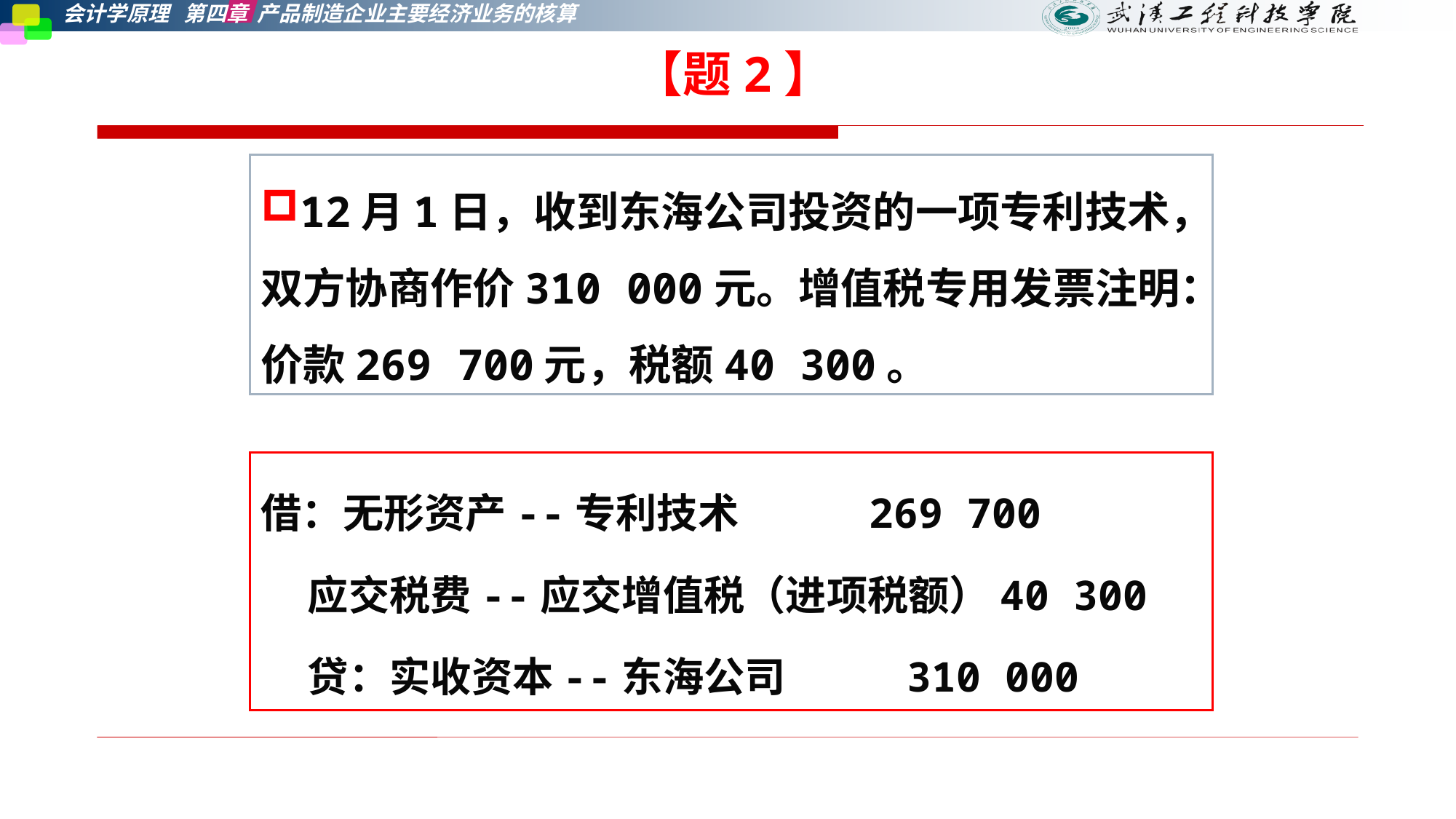

【题2】
12月1日，收到东海公司投资的一项专利技术，双方协商作价310 000元。增值税专用发票注明：价款269 700元，税额40 300。
借：无形资产--专利技术             269 700
    应交税费--应交增值税（进项税额）40 300
    贷：实收资本--东海公司            310 000